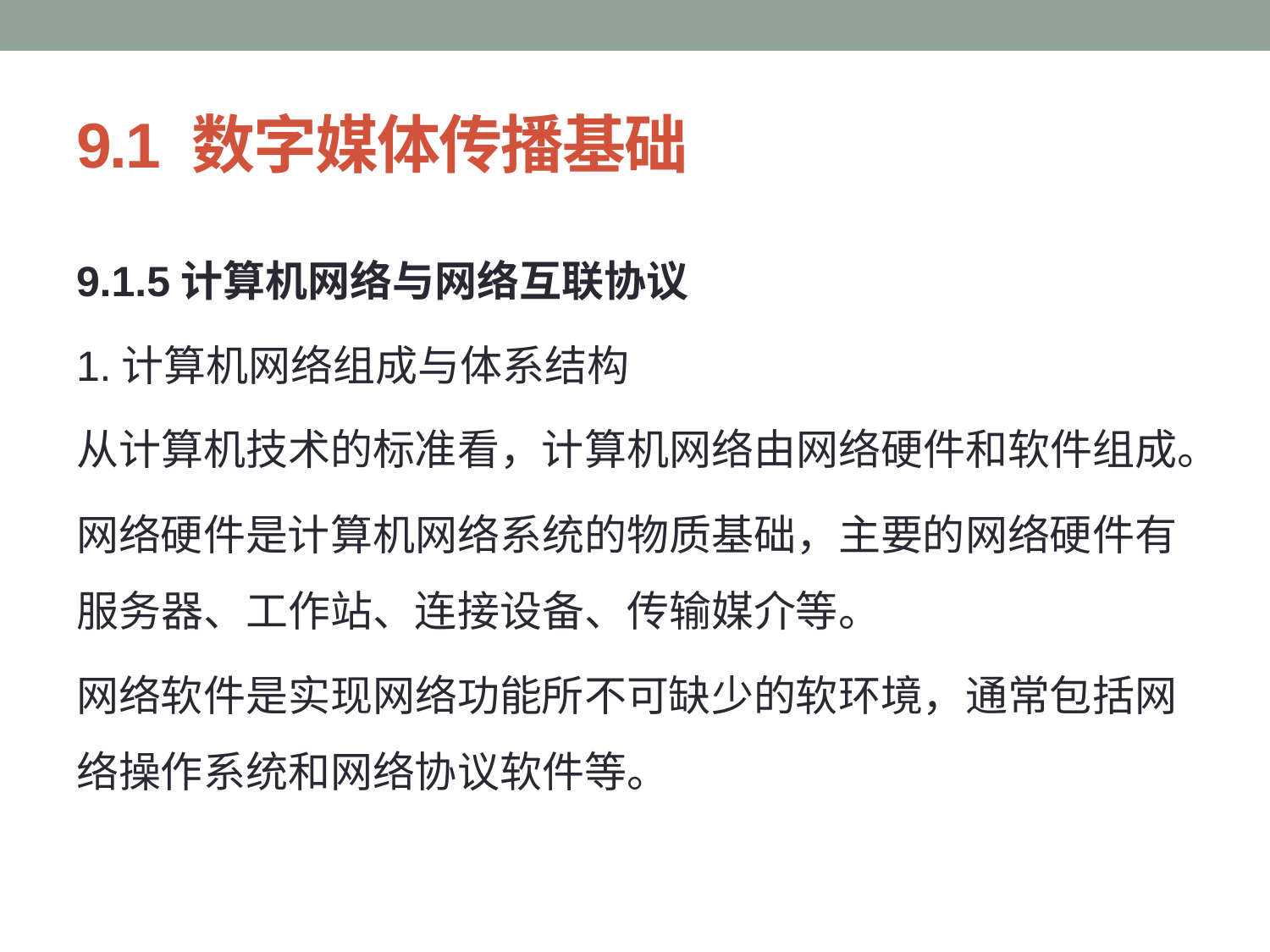

# 9.1 数字媒体传播基础
9.1.5计算机网络与网络互联协议
1.计算机网络组成与体系结构
从计算机技术的标准看，计算机网络由网络硬件和软件组成。
网络硬件是计算机网络系统的物质基础，主要的网络硬件有服务器、工作站、连接设备、传输媒介等。
网络软件是实现网络功能所不可缺少的软环境，通常包括网络操作系统和网络协议软件等。